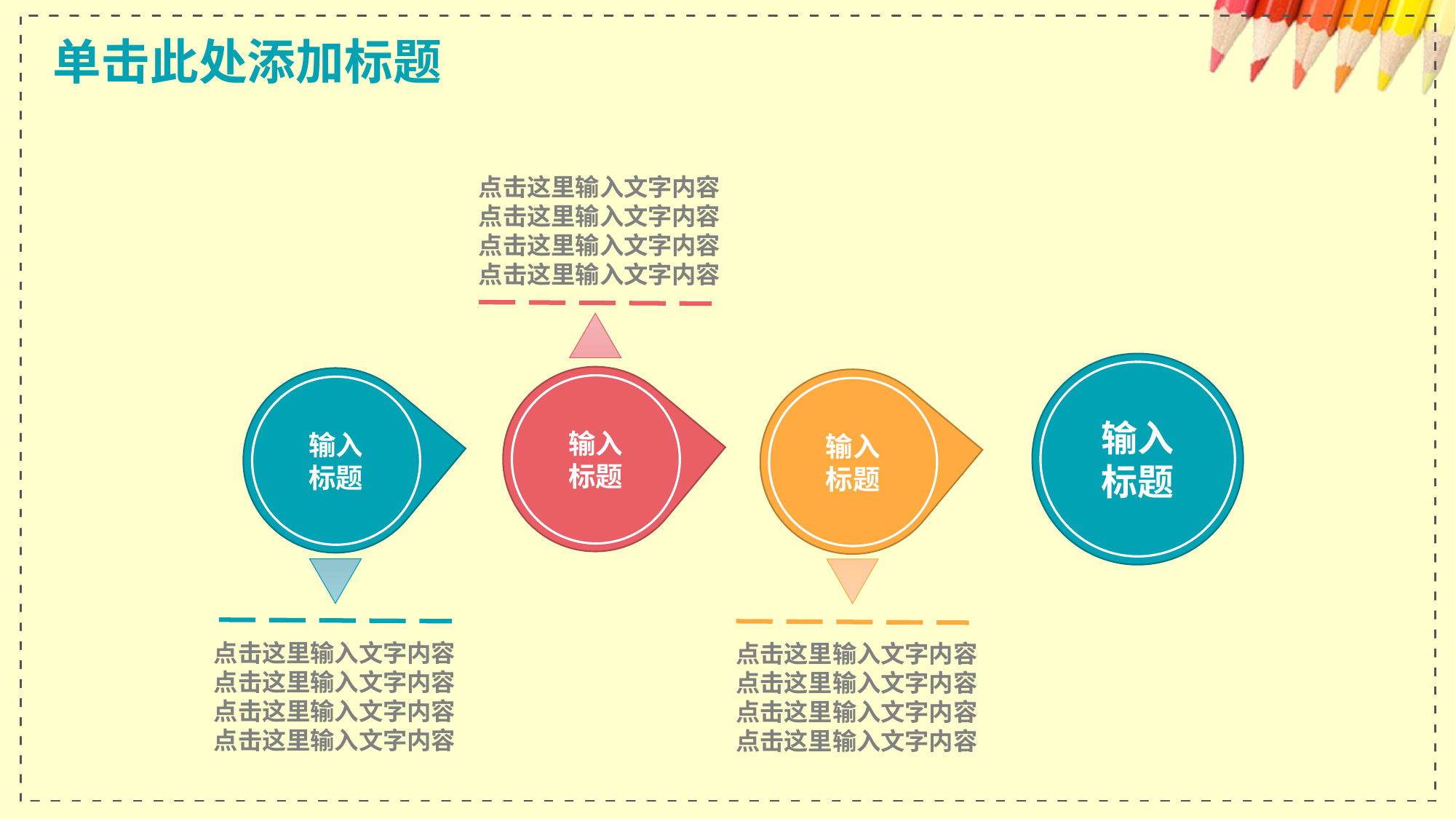

# 单击此处添加标题
点击这里输入文字内容
点击这里输入文字内容
点击这里输入文字内容
点击这里输入文字内容

输入
标题

输入
标题

输入
标题

输入
标题

点击这里输入文字内容
点击这里输入文字内容
点击这里输入文字内容
点击这里输入文字内容

点击这里输入文字内容
点击这里输入文字内容
点击这里输入文字内容
点击这里输入文字内容